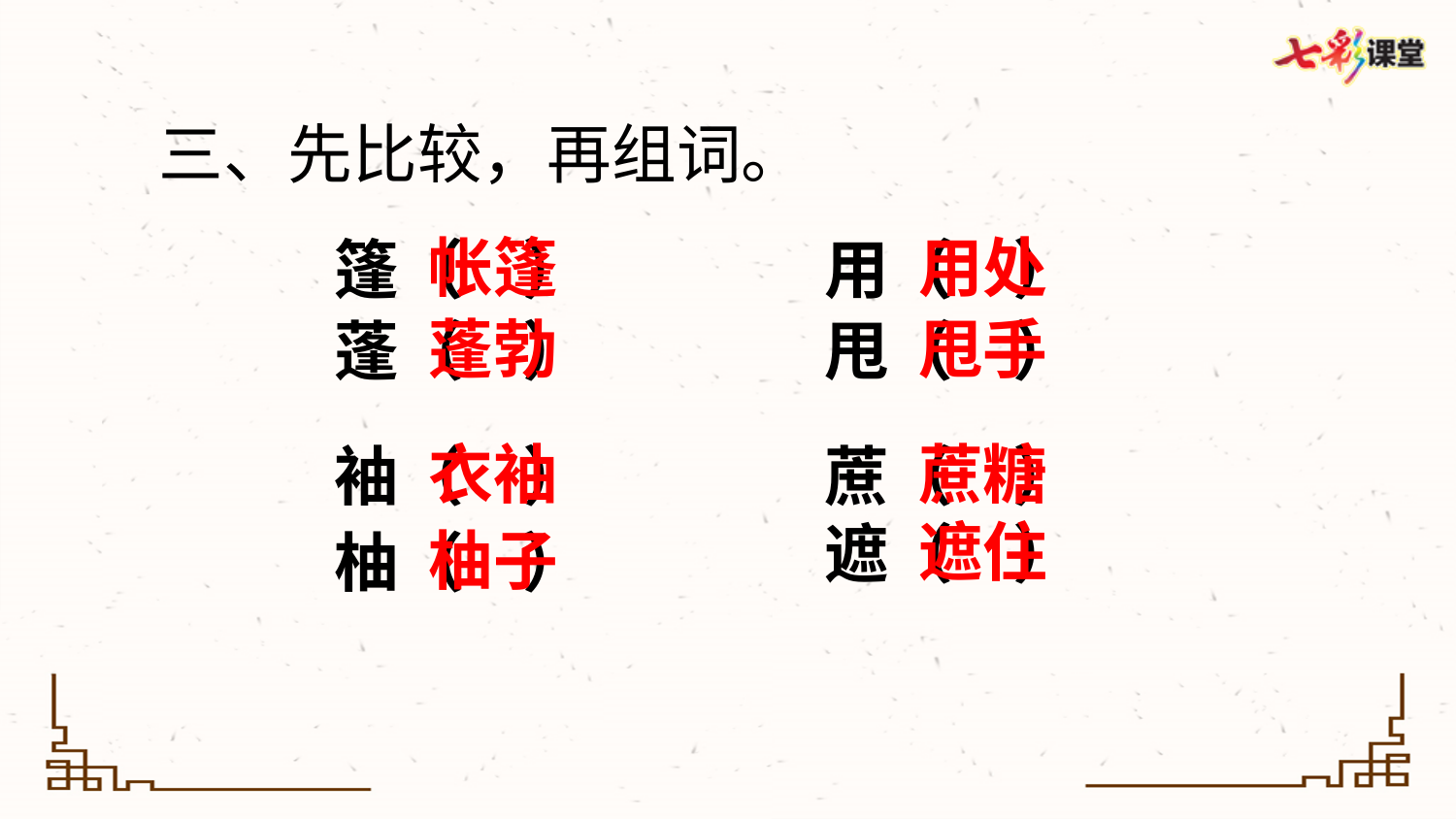

三、先比较，再组词。
帐篷
用处
篷（    ）
用（    ）
蓬勃
甩手
蓬（    ）
甩（    ）
衣袖
蔗糖
袖（    ）
蔗（    ）
遮住
遮（    ）
柚子
柚（    ）